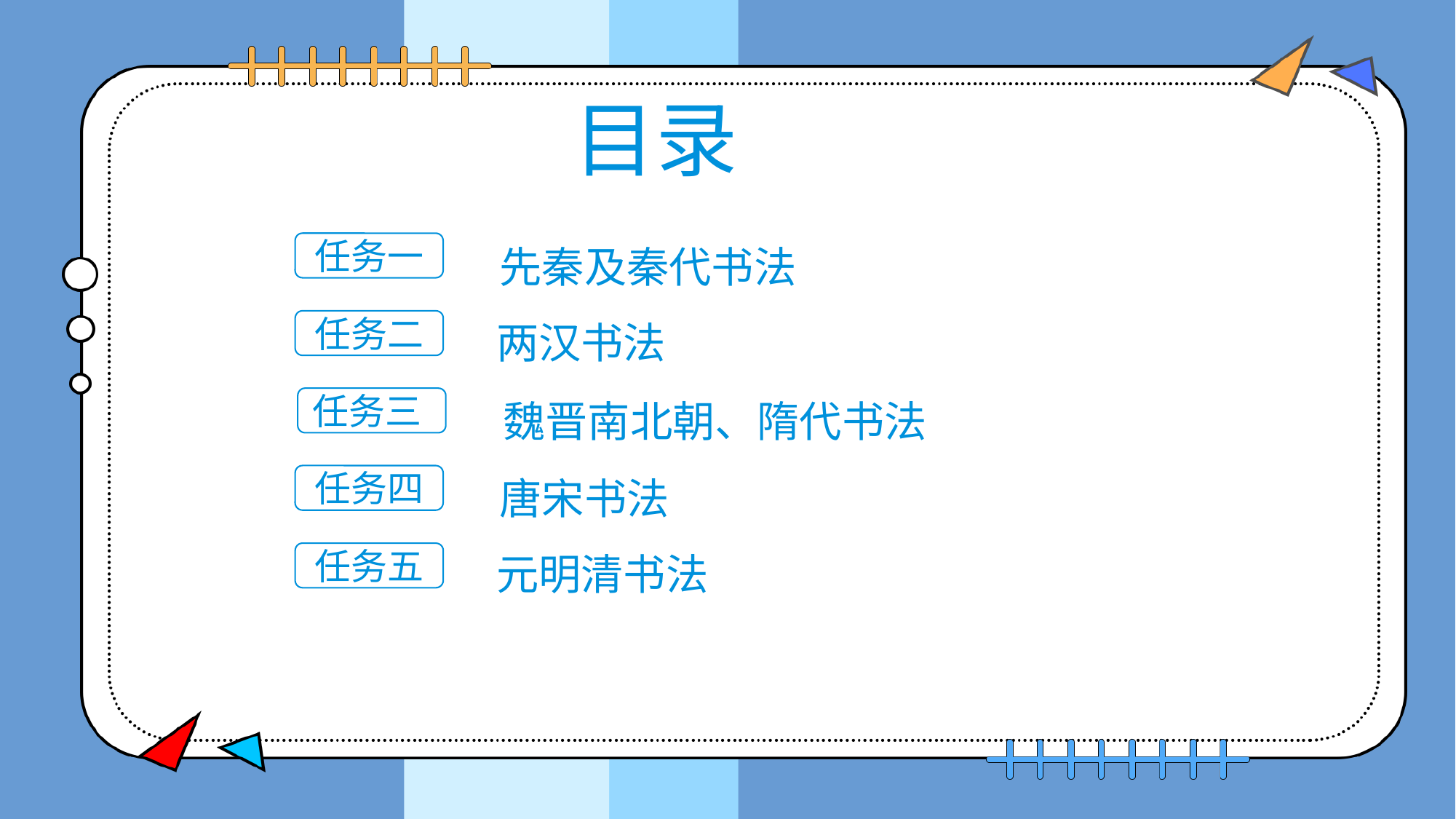

目录

  先秦及秦代书法
任务一
任务二

  两汉书法
 任务三

 魏晋南北朝、隋代书法

  唐宋书法
任务四
任务五

  元明清书法